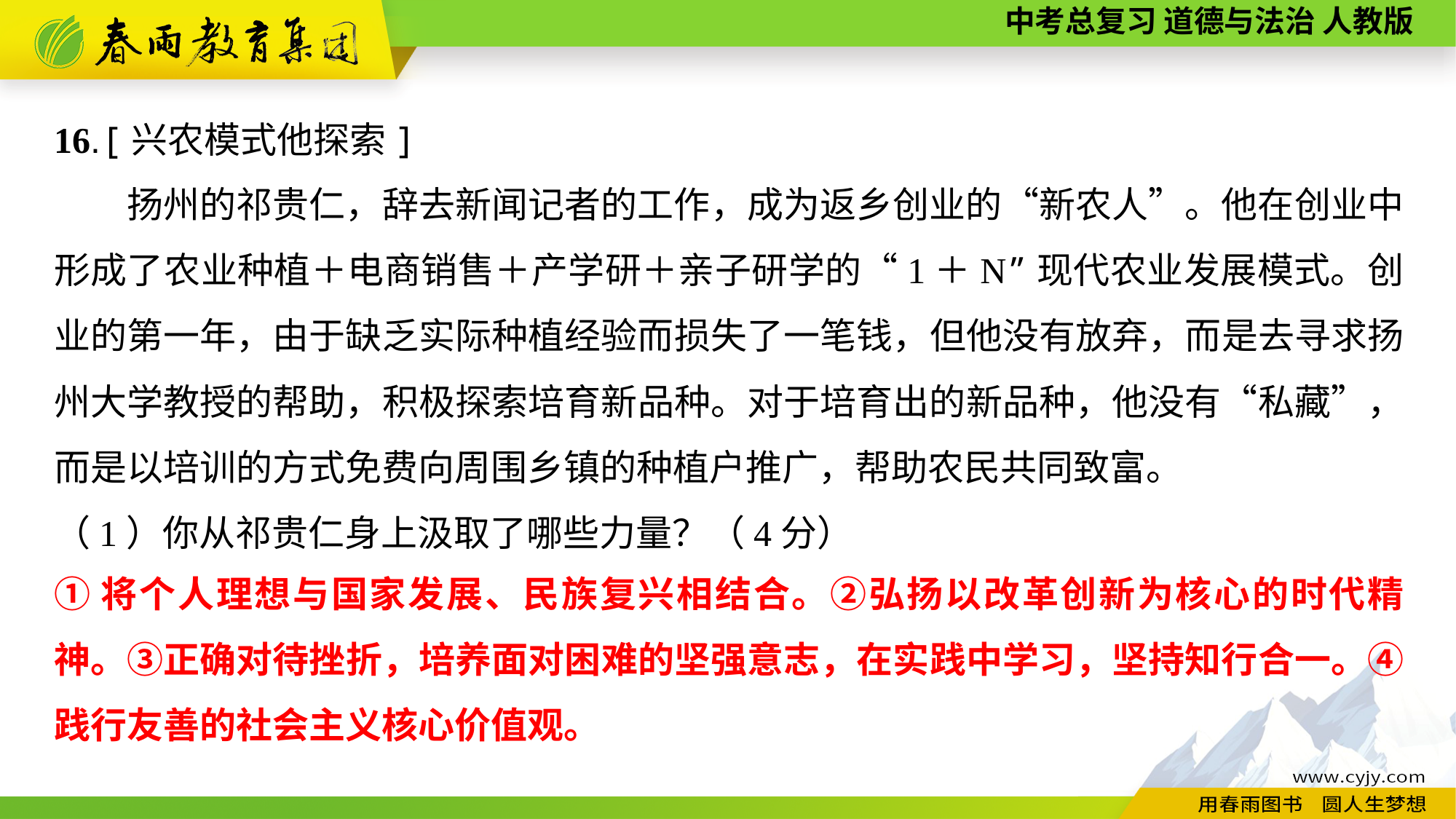

16.[兴农模式他探索]
扬州的祁贵仁，辞去新闻记者的工作，成为返乡创业的“新农人”。他在创业中形成了农业种植＋电商销售＋产学研＋亲子研学的“1＋N”现代农业发展模式。创业的第一年，由于缺乏实际种植经验而损失了一笔钱，但他没有放弃，而是去寻求扬州大学教授的帮助，积极探索培育新品种。对于培育出的新品种，他没有“私藏”，而是以培训的方式免费向周围乡镇的种植户推广，帮助农民共同致富。
（1）你从祁贵仁身上汲取了哪些力量？（4分）
①将个人理想与国家发展、民族复兴相结合。②弘扬以改革创新为核心的时代精神。③正确对待挫折，培养面对困难的坚强意志，在实践中学习，坚持知行合一。④践行友善的社会主义核心价值观。